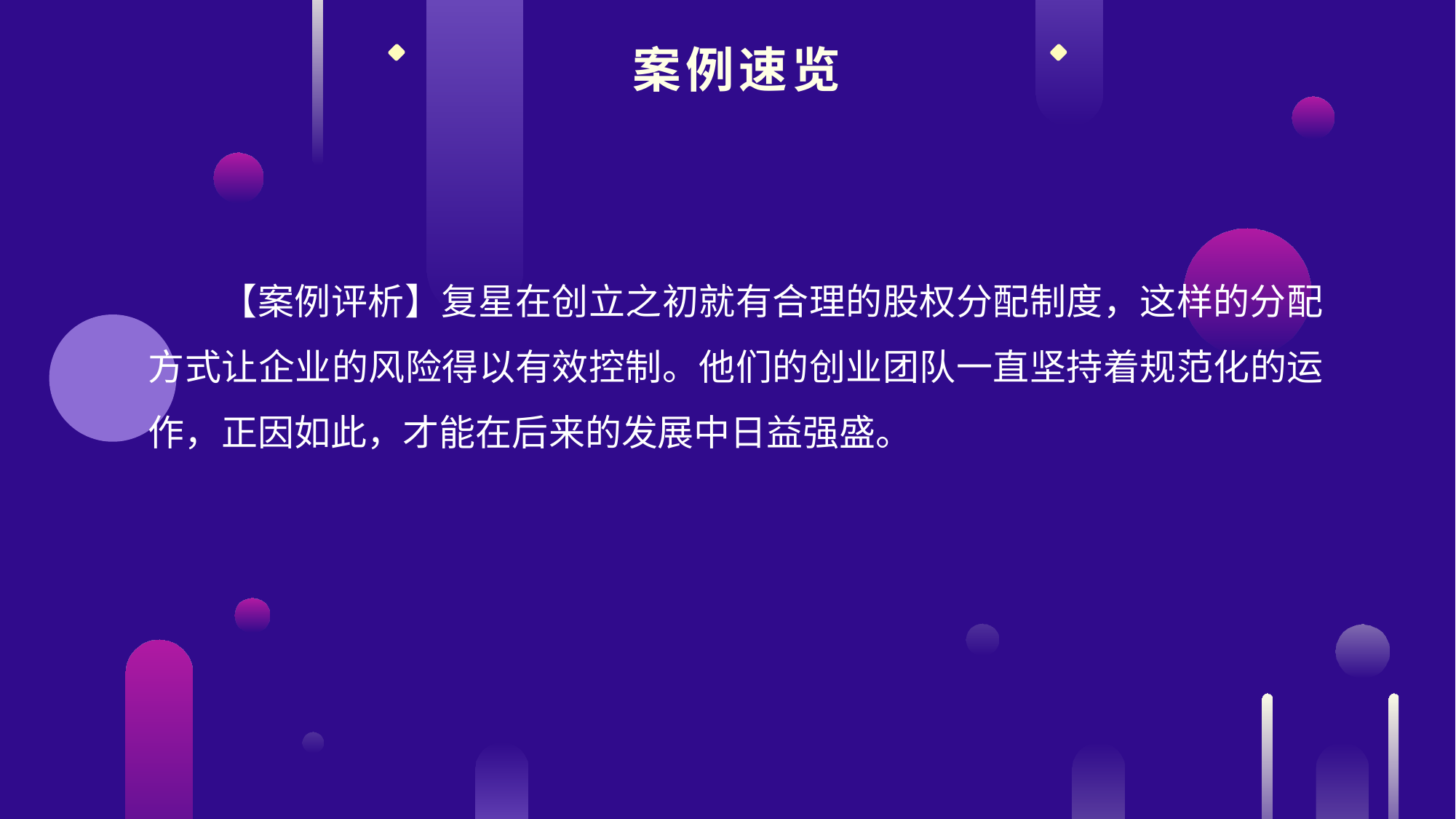

案例速览

【案例评析】复星在创立之初就有合理的股权分配制度，这样的分配方式让企业的风险得以有效控制。他们的创业团队一直坚持着规范化的运作，正因如此，才能在后来的发展中日益强盛。